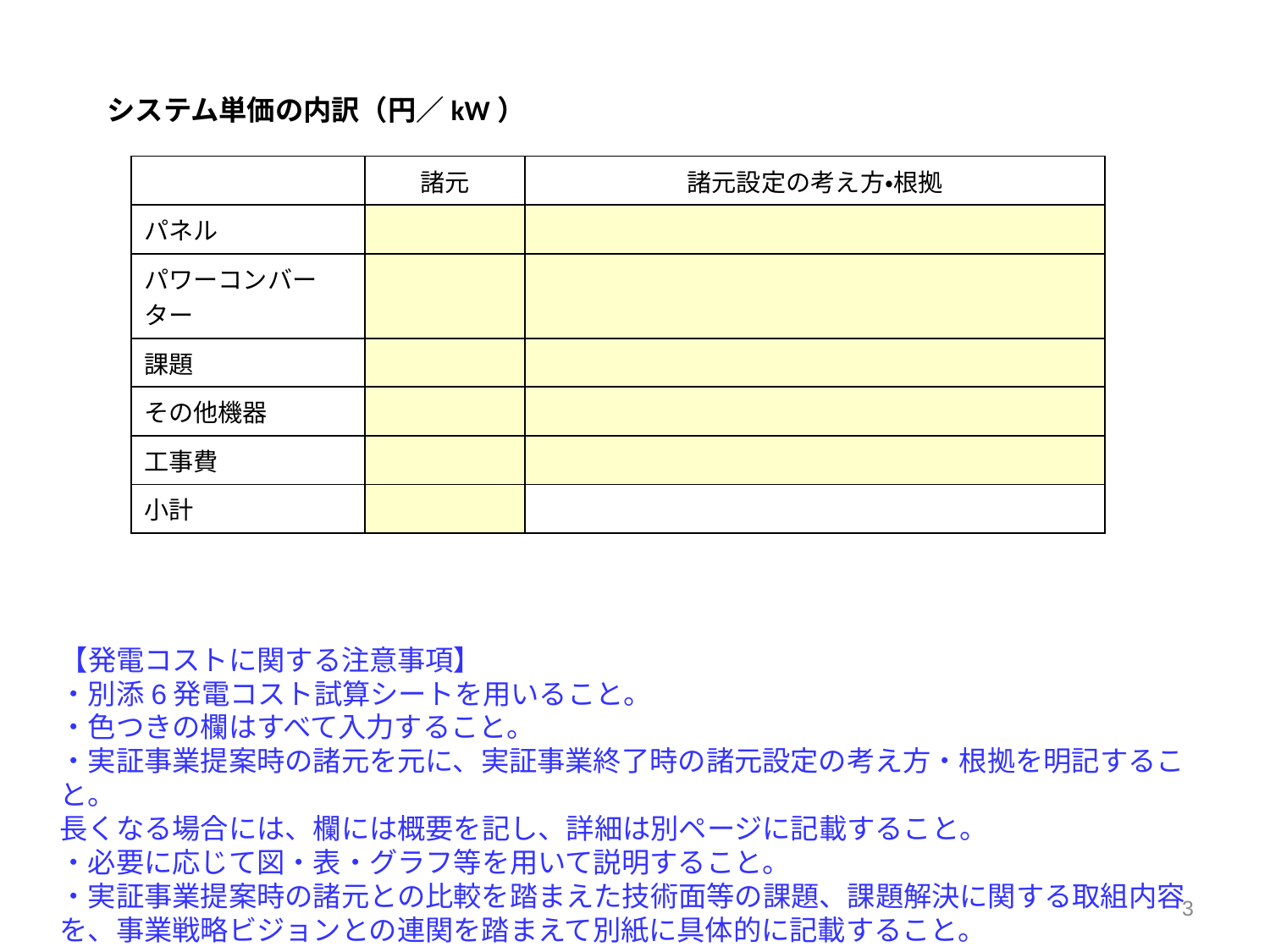

システム単価の内訳（円／kW）
|  | 諸元 | 諸元設定の考え方・根拠 |
| --- | --- | --- |
| パネル |  |  |
| パワーコンバーター |  |  |
| 課題 |  |  |
| その他機器 |  |  |
| 工事費 |  |  |
| 小計 |  |  |
【発電コストに関する注意事項】
・別添6発電コスト試算シートを用いること。
・色つきの欄はすべて入力すること。
・実証事業提案時の諸元を元に、実証事業終了時の諸元設定の考え方・根拠を明記すること。
長くなる場合には、欄には概要を記し、詳細は別ページに記載すること。
・必要に応じて図・表・グラフ等を用いて説明すること。
・実証事業提案時の諸元との比較を踏まえた技術面等の課題、課題解決に関する取組内容を、事業戦略ビジョンとの連関を踏まえて別紙に具体的に記載すること。
3